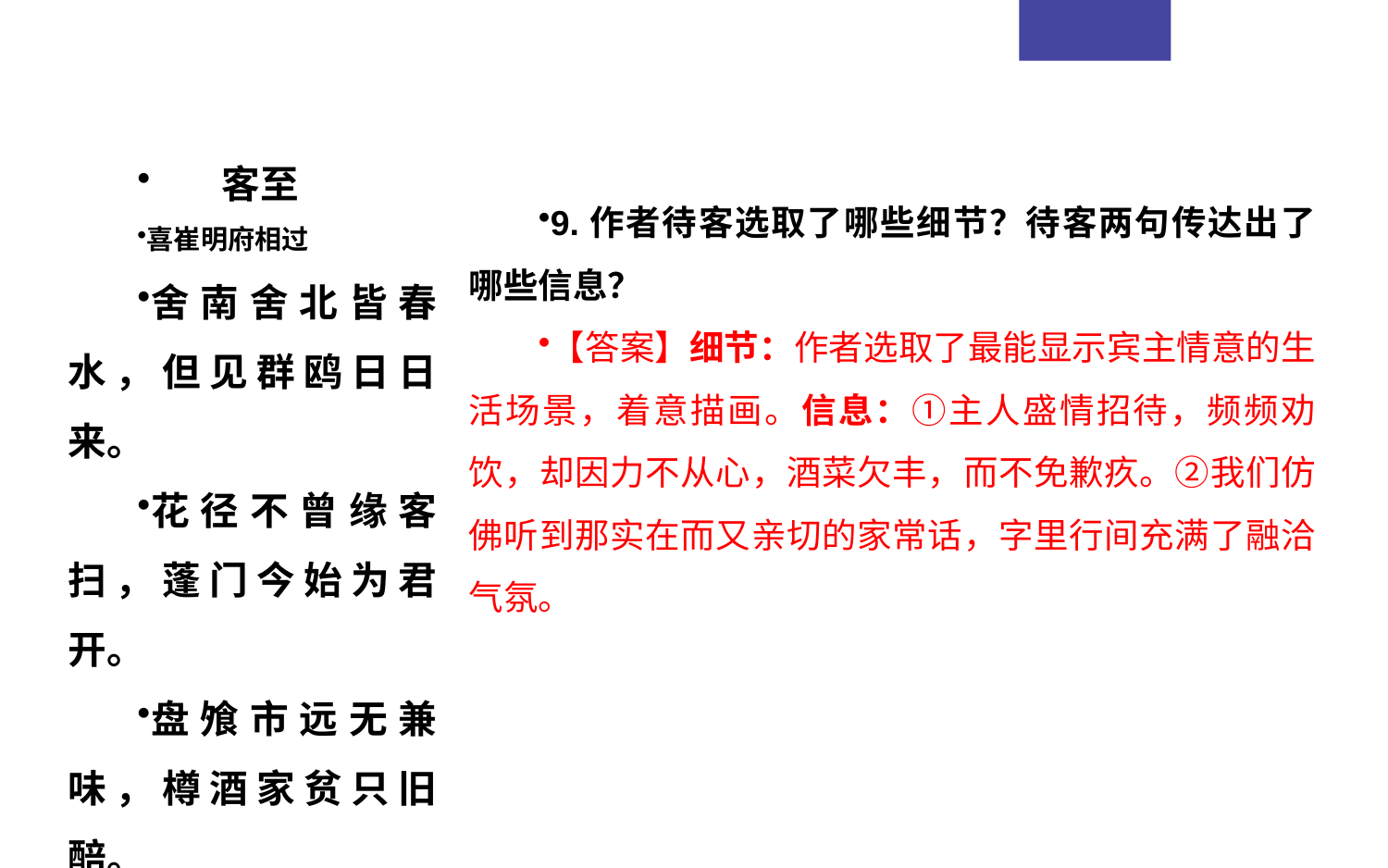

客至
喜崔明府相过
舍南舍北皆春水，但见群鸥日日来。
花径不曾缘客扫，蓬门今始为君开。
盘飧市远无兼味，樽酒家贫只旧醅。
肯与邻翁相对饮，隔篱呼取尽余杯。

9.作者待客选取了哪些细节？待客两句传达出了哪些信息？
【答案】细节：作者选取了最能显示宾主情意的生活场景，着意描画。信息：①主人盛情招待，频频劝饮，却因力不从心，酒菜欠丰，而不免歉疚。②我们仿佛听到那实在而又亲切的家常话，字里行间充满了融洽气氛。